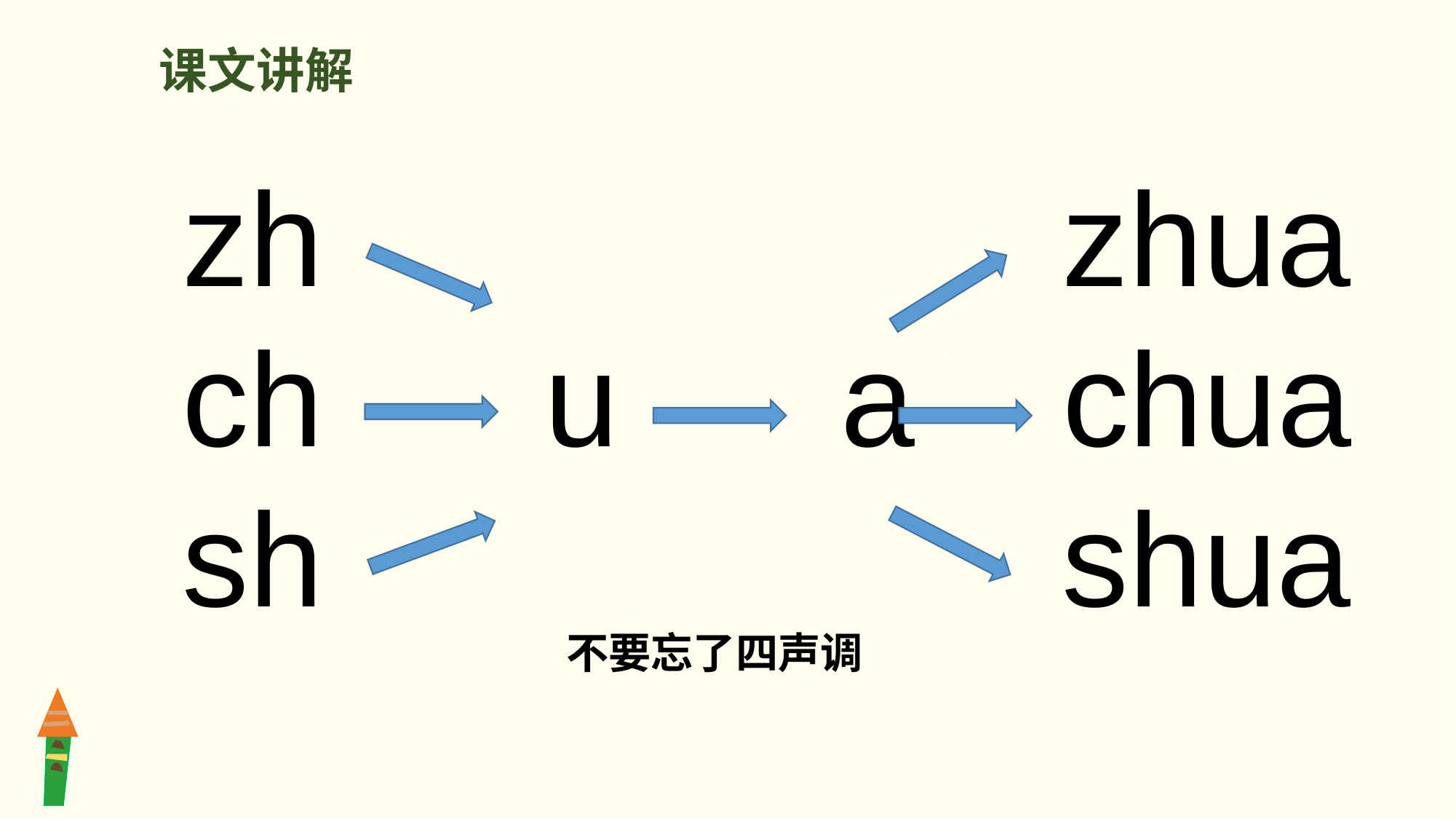

课文讲解
zh                    zhua
ch      u      a    chua
sh                    shua

不要忘了四声调